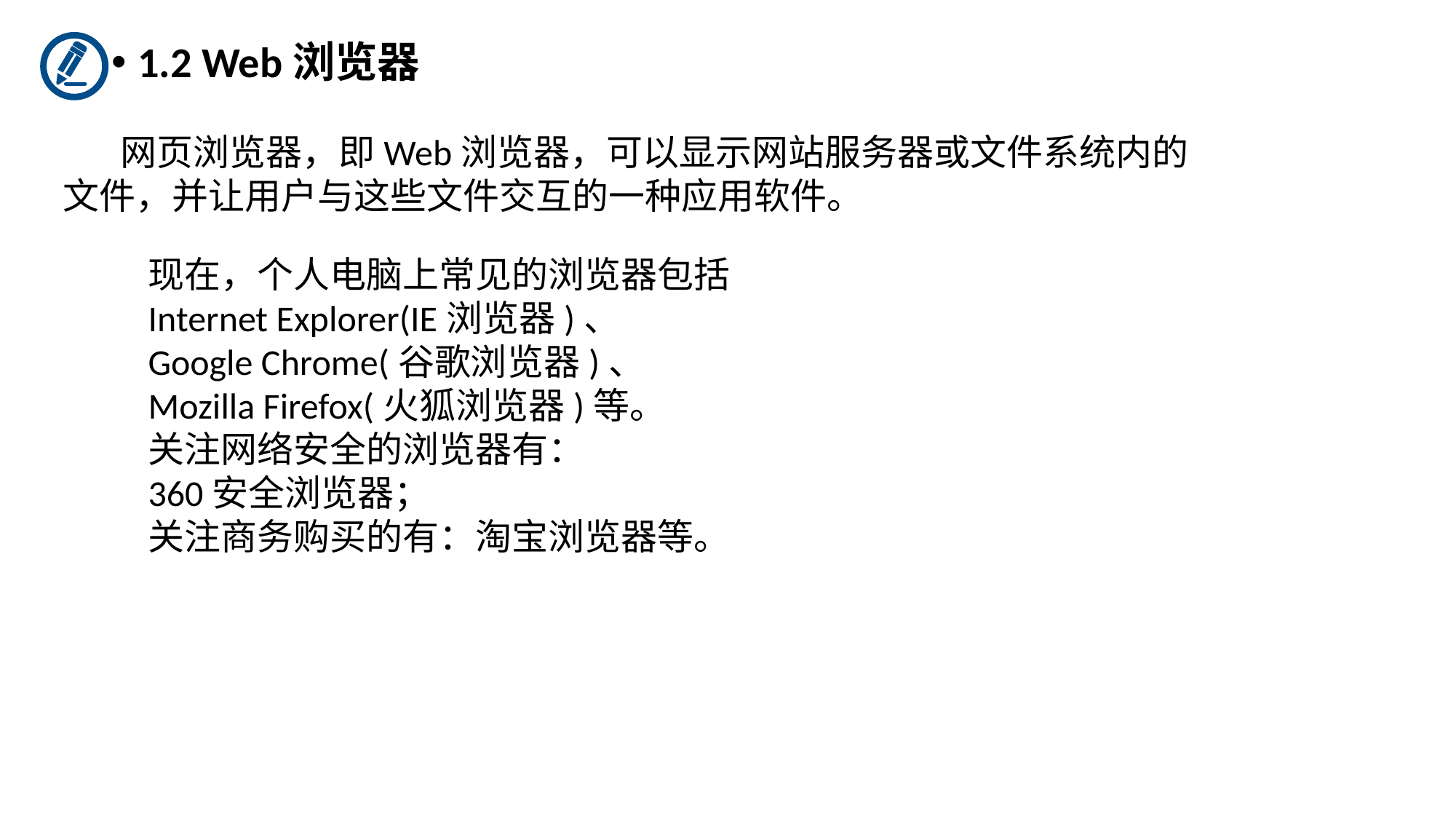

1.2 Web浏览器
      网页浏览器，即Web浏览器，可以显示网站服务器或文件系统内的文件，并让用户与这些文件交互的一种应用软件。
现在，个人电脑上常见的浏览器包括
Internet Explorer(IE浏览器)、
Google Chrome(谷歌浏览器)、
Mozilla Firefox(火狐浏览器)等。
关注网络安全的浏览器有：
360安全浏览器；
关注商务购买的有：淘宝浏览器等。